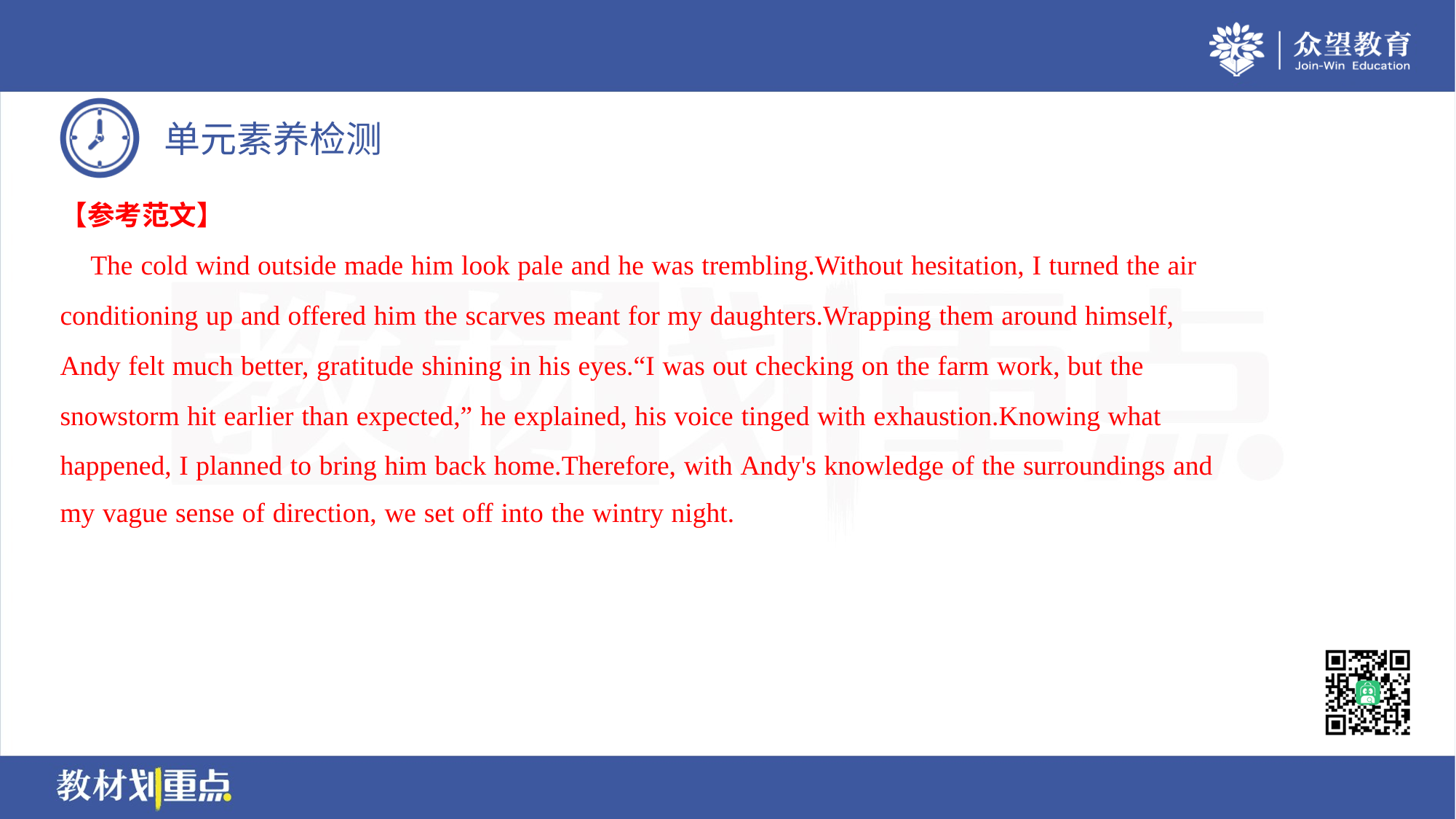

【参考范文】
    The cold wind outside made him look pale and he was trembling.Without hesitation, I turned the air
conditioning up and offered him the scarves meant for my daughters.Wrapping them around himself,
Andy felt much better, gratitude shining in his eyes.“I was out checking on the farm work, but the
snowstorm hit earlier than expected,” he explained, his voice tinged with exhaustion.Knowing what
happened, I planned to bring him back home.Therefore, with Andy's knowledge of the surroundings and
my vague sense of direction, we set off into the wintry night.